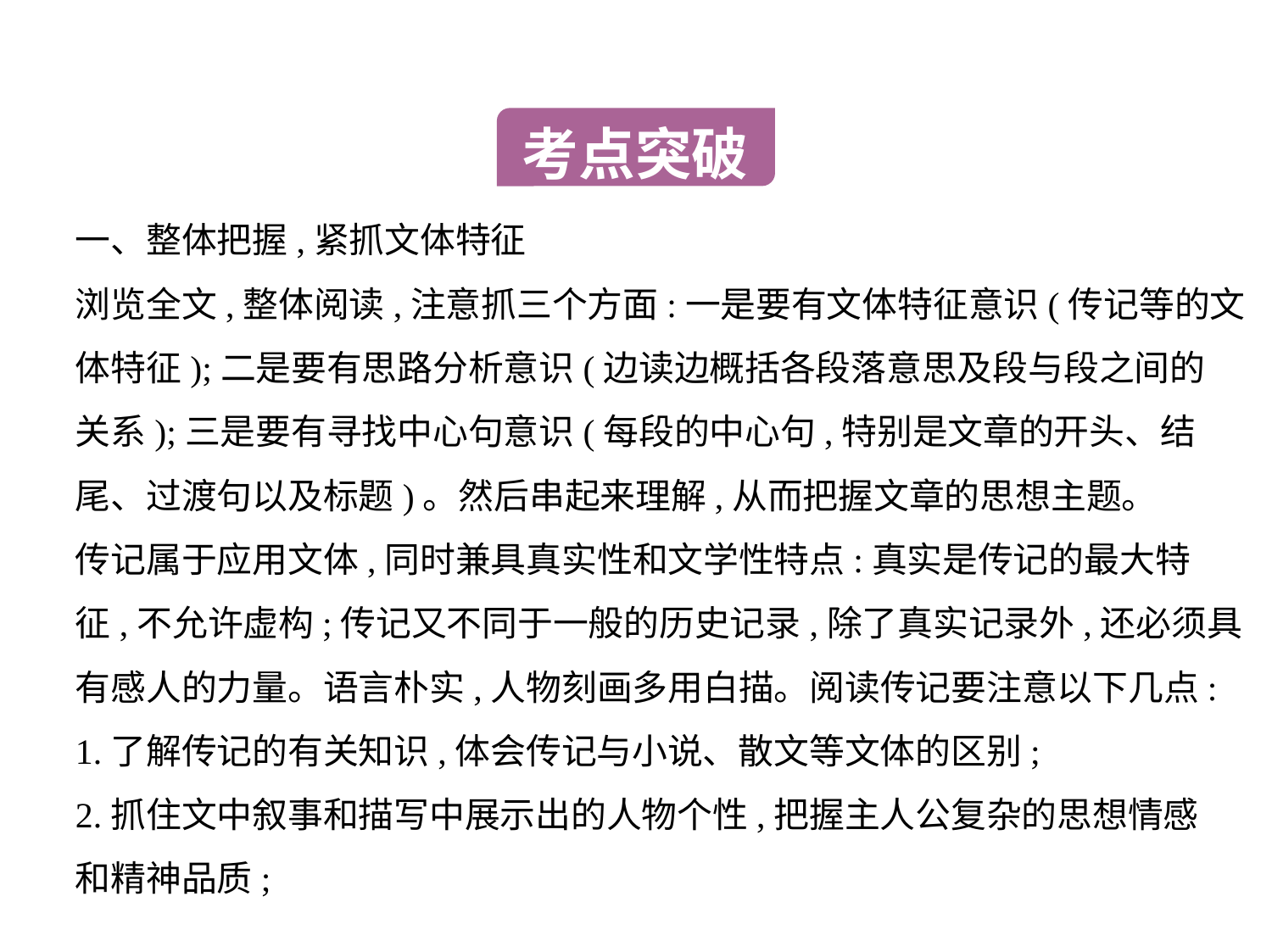

考点突破
一、整体把握,紧抓文体特征
浏览全文,整体阅读,注意抓三个方面:一是要有文体特征意识(传记等的文
体特征);二是要有思路分析意识(边读边概括各段落意思及段与段之间的
关系);三是要有寻找中心句意识(每段的中心句,特别是文章的开头、结
尾、过渡句以及标题)。然后串起来理解,从而把握文章的思想主题。
传记属于应用文体,同时兼具真实性和文学性特点:真实是传记的最大特
征,不允许虚构;传记又不同于一般的历史记录,除了真实记录外,还必须具
有感人的力量。语言朴实,人物刻画多用白描。阅读传记要注意以下几点:
1.了解传记的有关知识,体会传记与小说、散文等文体的区别;
2.抓住文中叙事和描写中展示出的人物个性,把握主人公复杂的思想情感
和精神品质;